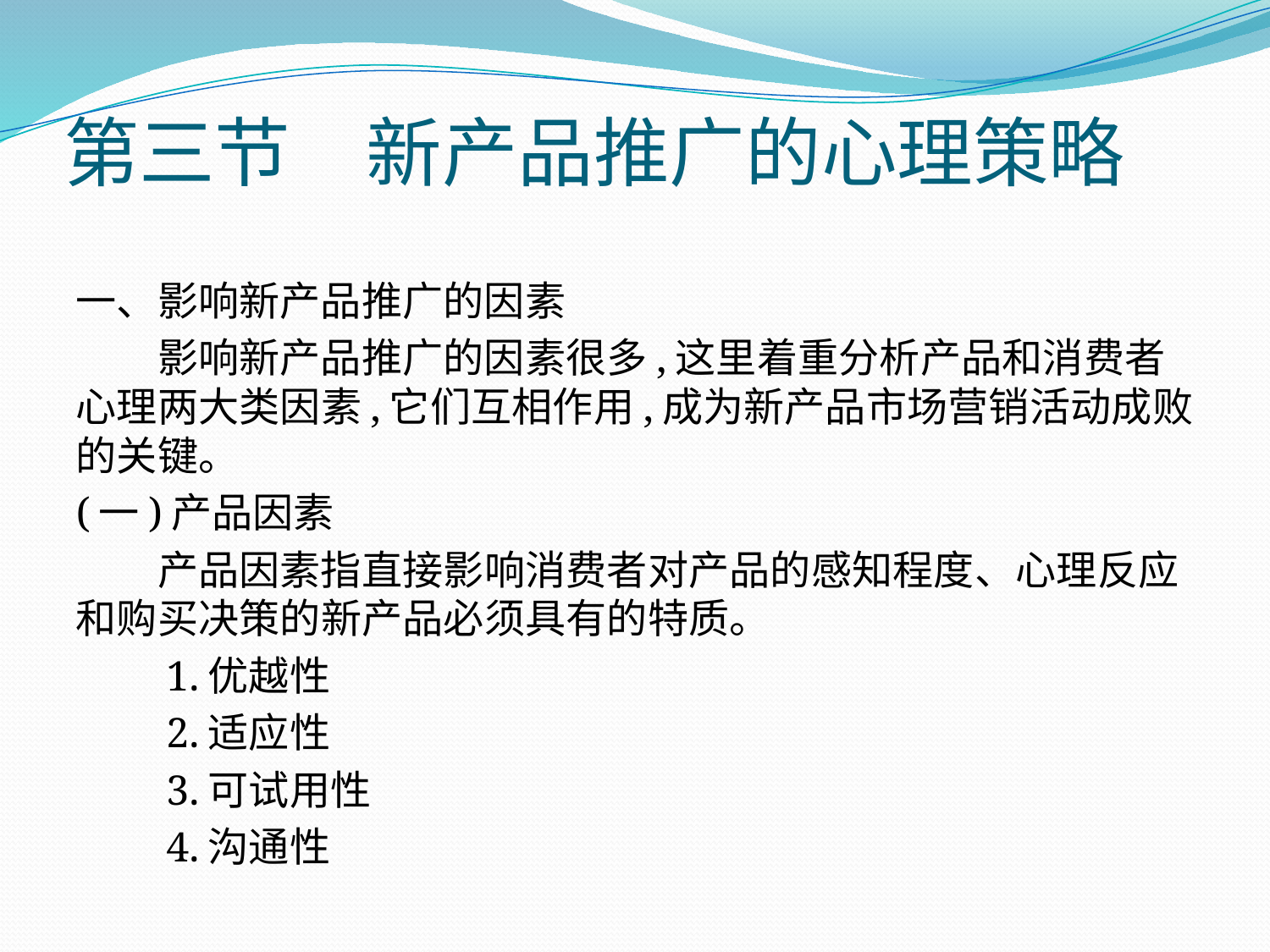

# 第三节　新产品推广的心理策略
一、影响新产品推广的因素
　　影响新产品推广的因素很多,这里着重分析产品和消费者心理两大类因素,它们互相作用,成为新产品市场营销活动成败的关键。
(一)产品因素
　　产品因素指直接影响消费者对产品的感知程度、心理反应和购买决策的新产品必须具有的特质。
　　1.优越性
　　2.适应性
　　3.可试用性
　　4.沟通性